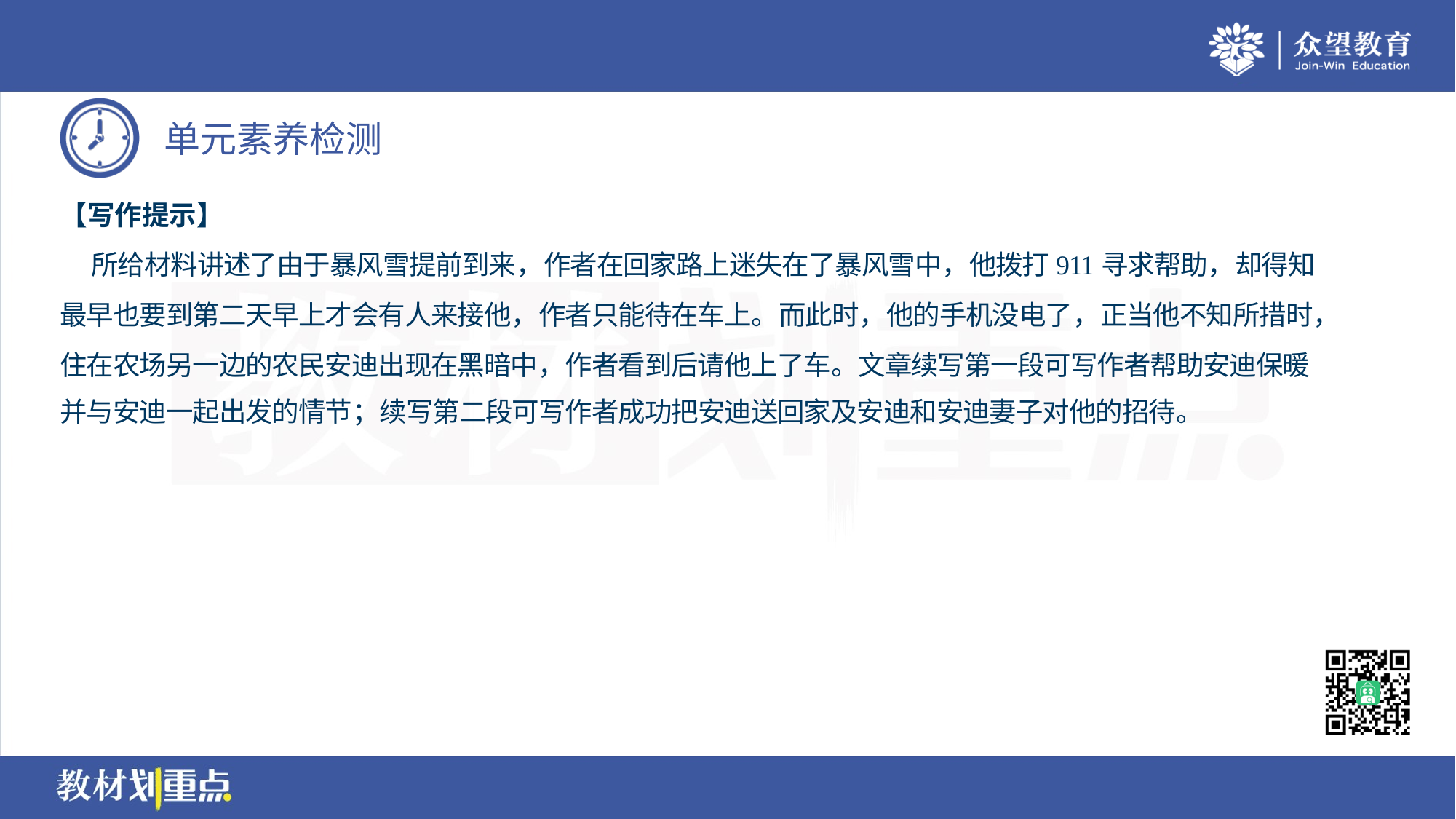

【写作提示】
    所给材料讲述了由于暴风雪提前到来，作者在回家路上迷失在了暴风雪中，他拨打911寻求帮助，却得知
最早也要到第二天早上才会有人来接他，作者只能待在车上。而此时，他的手机没电了，正当他不知所措时，
住在农场另一边的农民安迪出现在黑暗中，作者看到后请他上了车。文章续写第一段可写作者帮助安迪保暖
并与安迪一起出发的情节；续写第二段可写作者成功把安迪送回家及安迪和安迪妻子对他的招待。